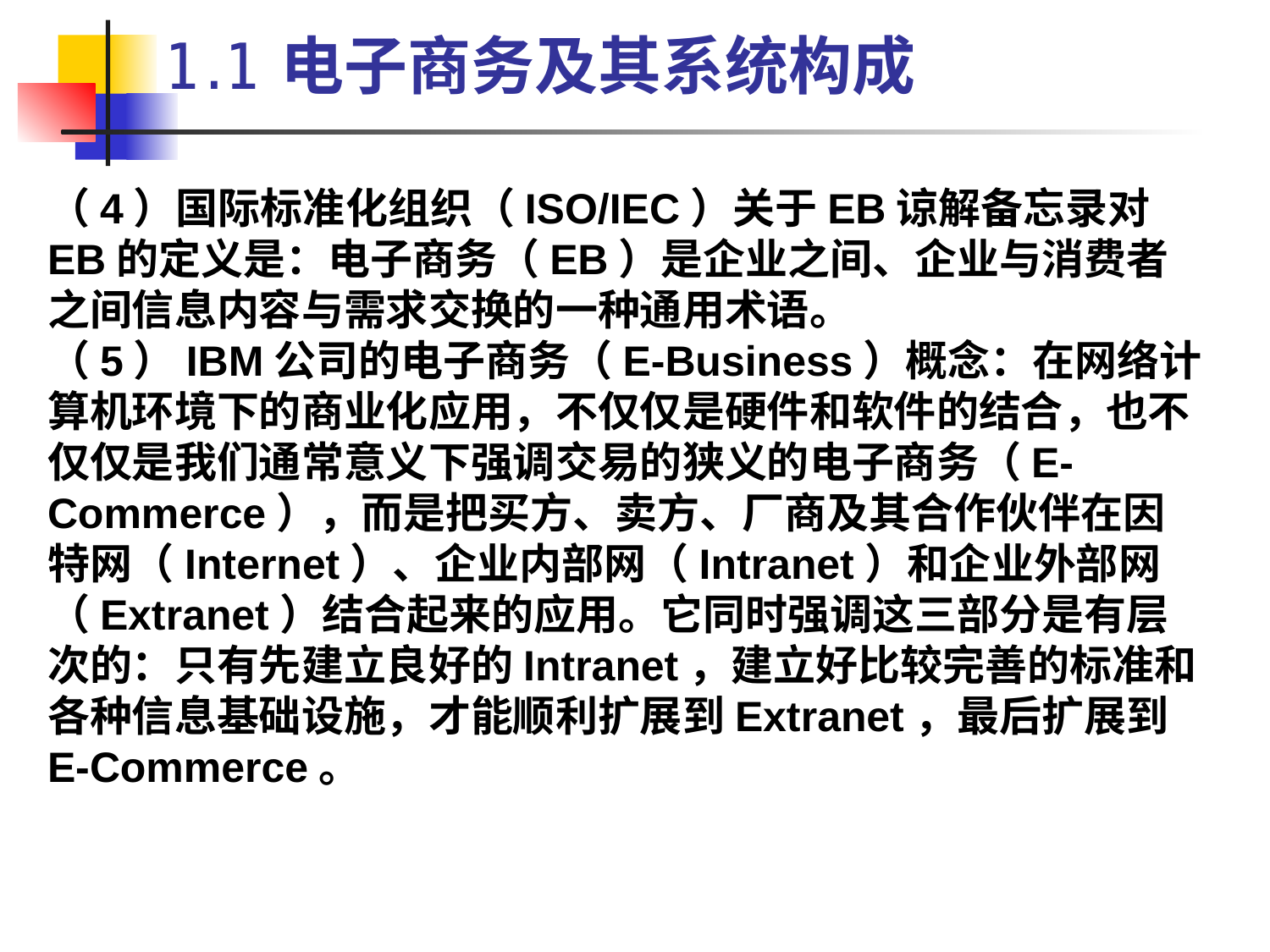

1.1电子商务及其系统构成
（4）国际标准化组织（ISO/IEC）关于EB谅解备忘录对EB的定义是：电子商务（EB）是企业之间、企业与消费者之间信息内容与需求交换的一种通用术语。
（5）IBM公司的电子商务（E-Business）概念：在网络计算机环境下的商业化应用，不仅仅是硬件和软件的结合，也不仅仅是我们通常意义下强调交易的狭义的电子商务（E-Commerce），而是把买方、卖方、厂商及其合作伙伴在因特网（Internet）、企业内部网（Intranet）和企业外部网（Extranet）结合起来的应用。它同时强调这三部分是有层次的：只有先建立良好的Intranet，建立好比较完善的标准和各种信息基础设施，才能顺利扩展到Extranet，最后扩展到E-Commerce。